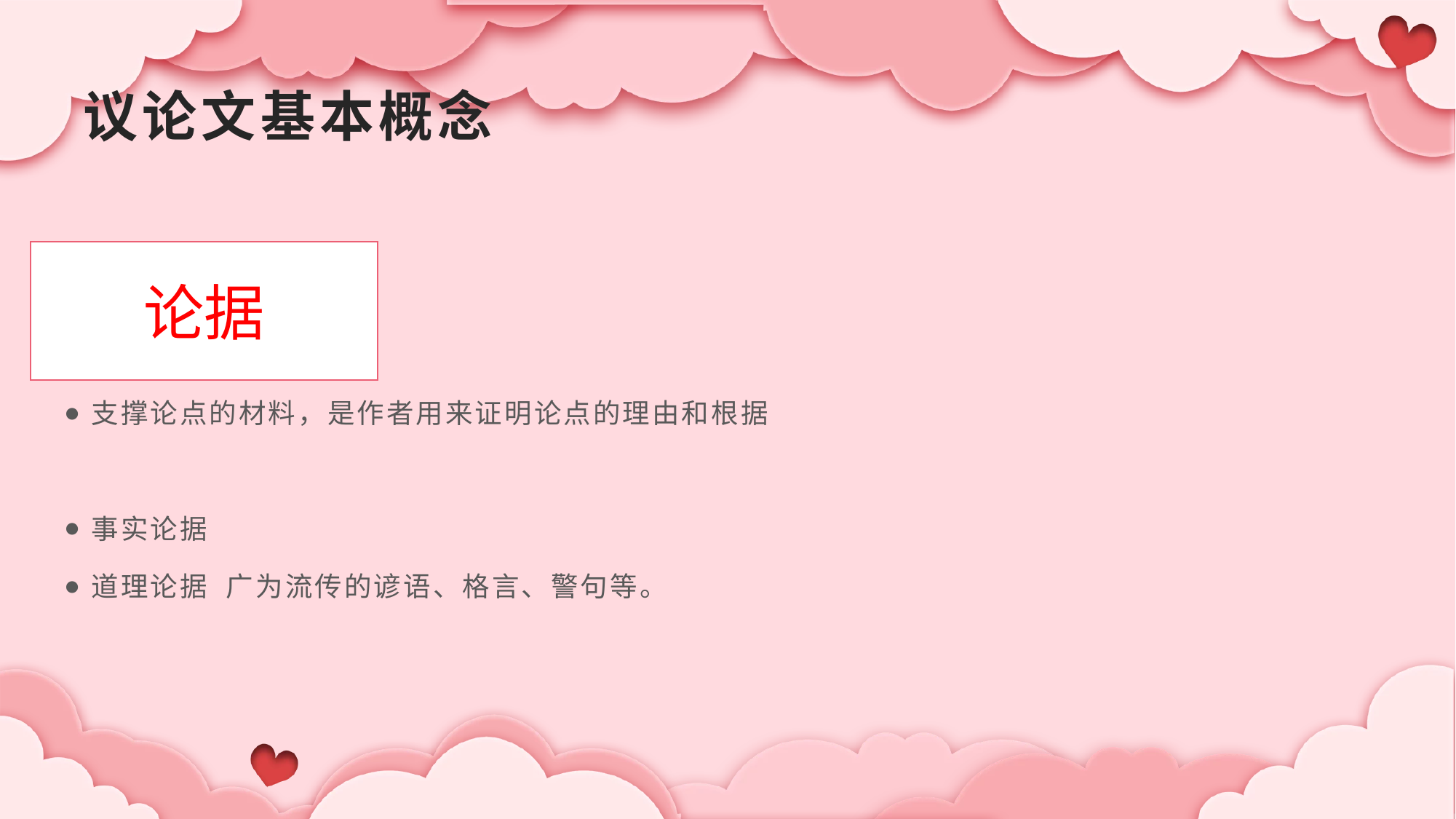

# 议论文基本概念

支撑论点的材料，是作者用来证明论点的理由和根据

事实论据
道理论据  广为流传的谚语、格言、警句等。
论据